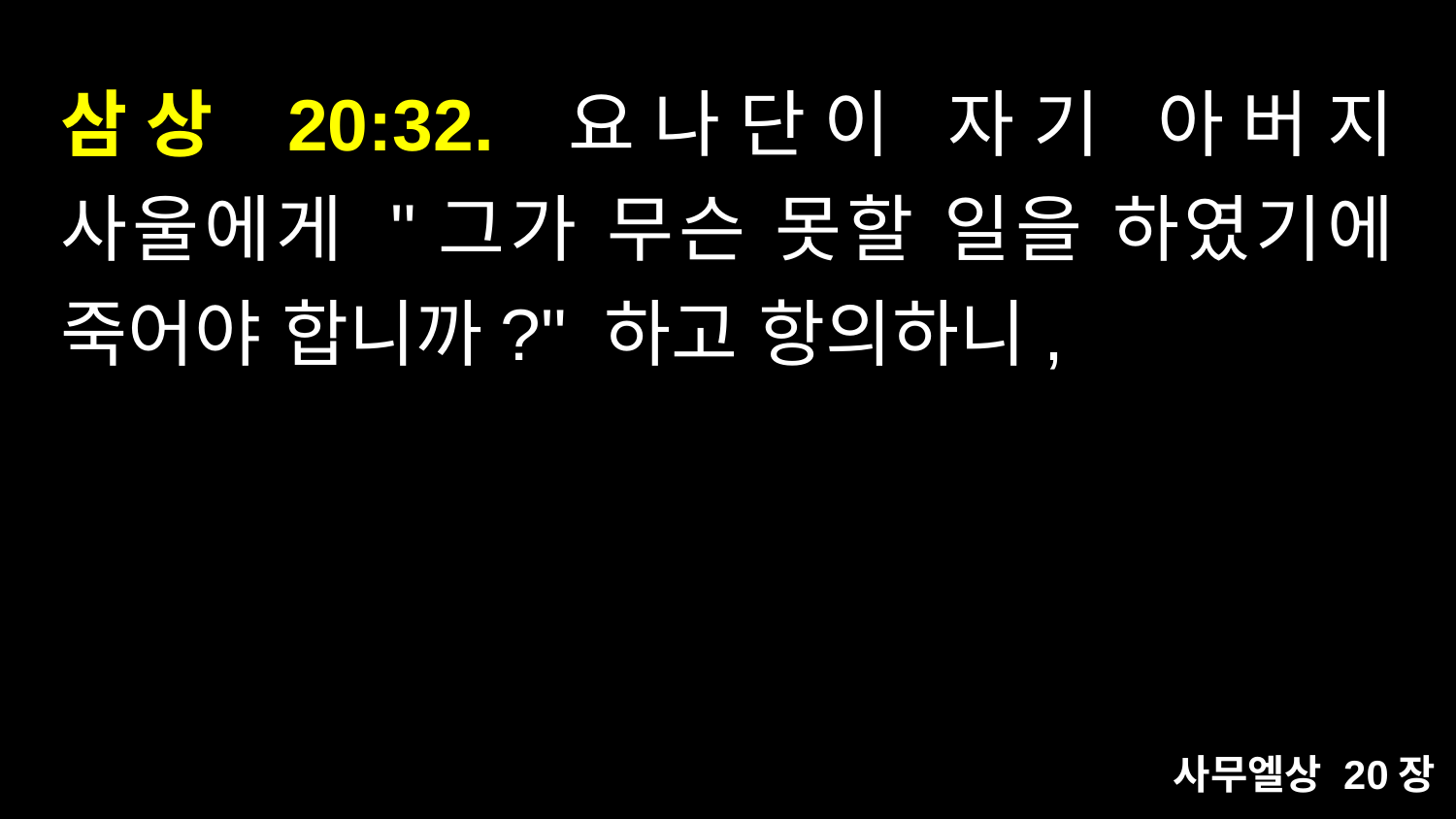

# 삼상 20:32. 요나단이 자기 아버지 사울에게 "그가 무슨 못할 일을 하였기에 죽어야 합니까?" 하고 항의하니,
사무엘상 20장